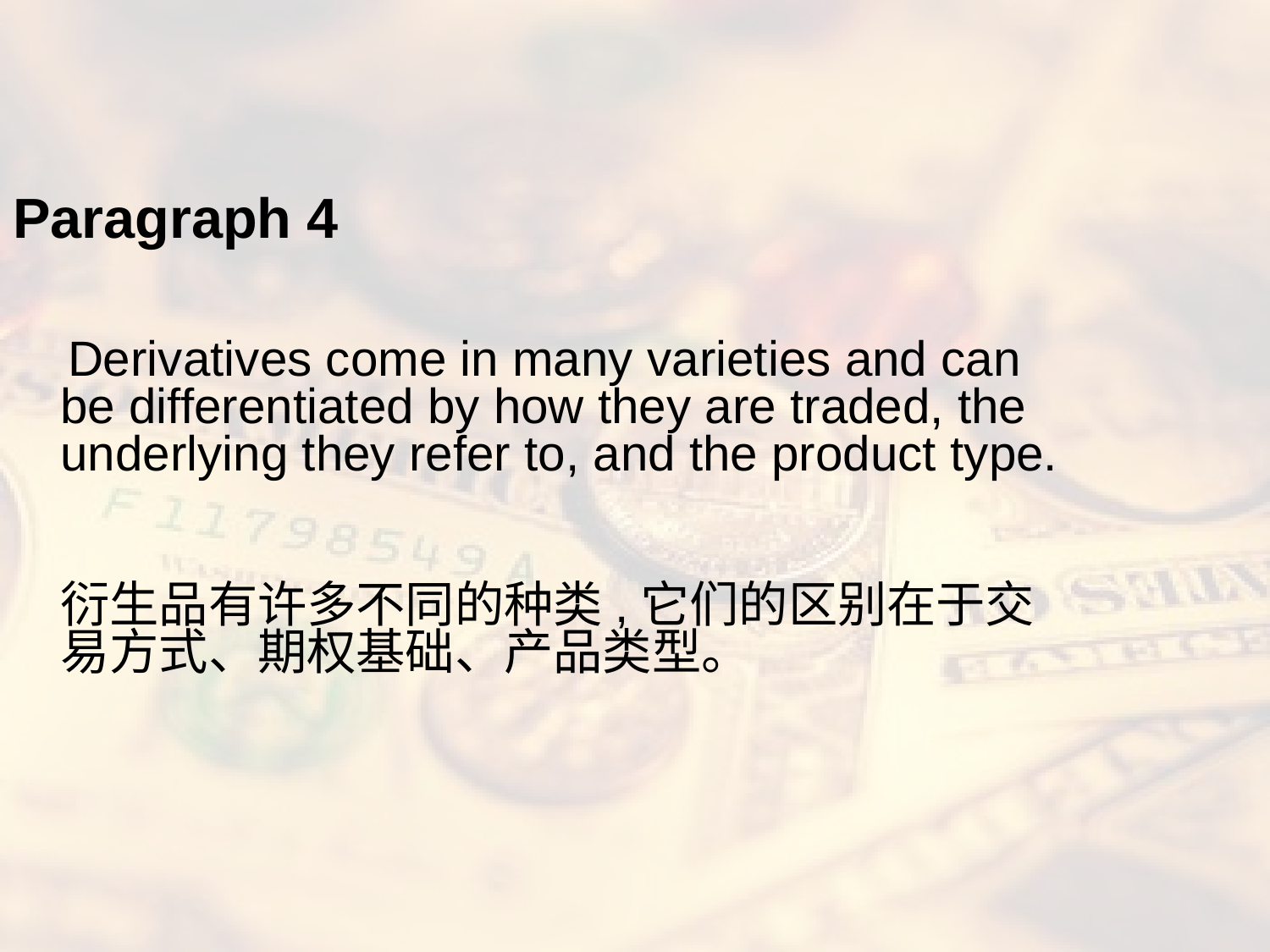

#

Paragraph 4

    Derivatives come in many varieties and can be differentiated by how they are traded, the underlying they refer to, and the product type.
衍生品有许多不同的种类,它们的区别在于交易方式、期权基础、产品类型。